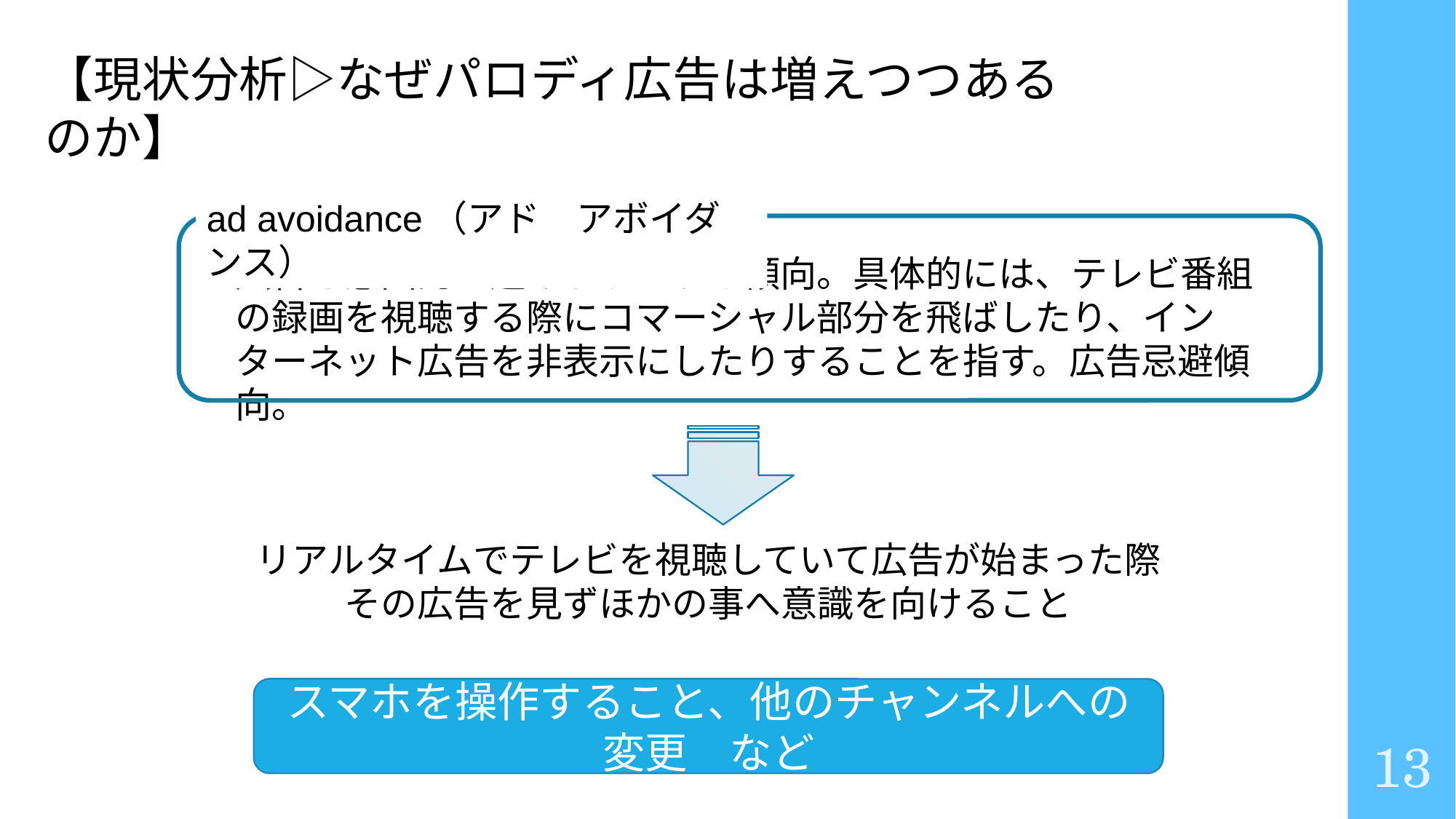

【現状分析▷なぜパロディ広告は増えつつあるのか】
ad avoidance（アド　アボイダンス）

広告を意図的に避けようとする傾向。具体的には、テレビ番組の録画を視聴する際にコマーシャル部分を飛ばしたり、インターネット広告を非表示にしたりすることを指す。広告忌避傾向。

リアルタイムでテレビを視聴していて広告が始まった際
その広告を見ずほかの事へ意識を向けること
スマホを操作すること、他のチャンネルへの変更　など
13